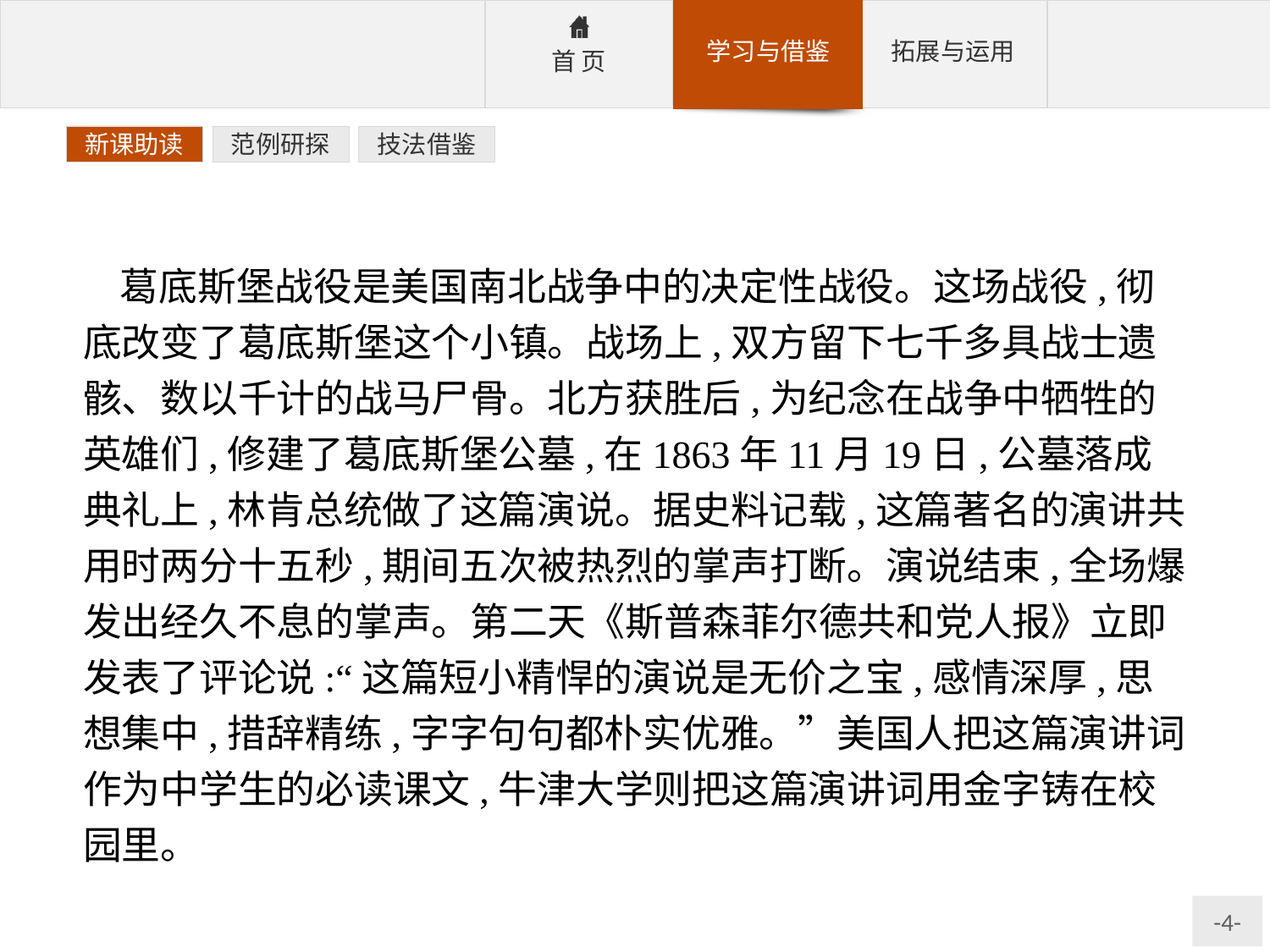

新课助读
范例研探
技法借鉴
葛底斯堡战役是美国南北战争中的决定性战役。这场战役,彻底改变了葛底斯堡这个小镇。战场上,双方留下七千多具战士遗骸、数以千计的战马尸骨。北方获胜后,为纪念在战争中牺牲的英雄们,修建了葛底斯堡公墓,在1863年11月19日,公墓落成典礼上,林肯总统做了这篇演说。据史料记载,这篇著名的演讲共用时两分十五秒,期间五次被热烈的掌声打断。演说结束,全场爆发出经久不息的掌声。第二天《斯普森菲尔德共和党人报》立即发表了评论说:“这篇短小精悍的演说是无价之宝,感情深厚,思想集中,措辞精练,字字句句都朴实优雅。”美国人把这篇演讲词作为中学生的必读课文,牛津大学则把这篇演讲词用金字铸在校园里。